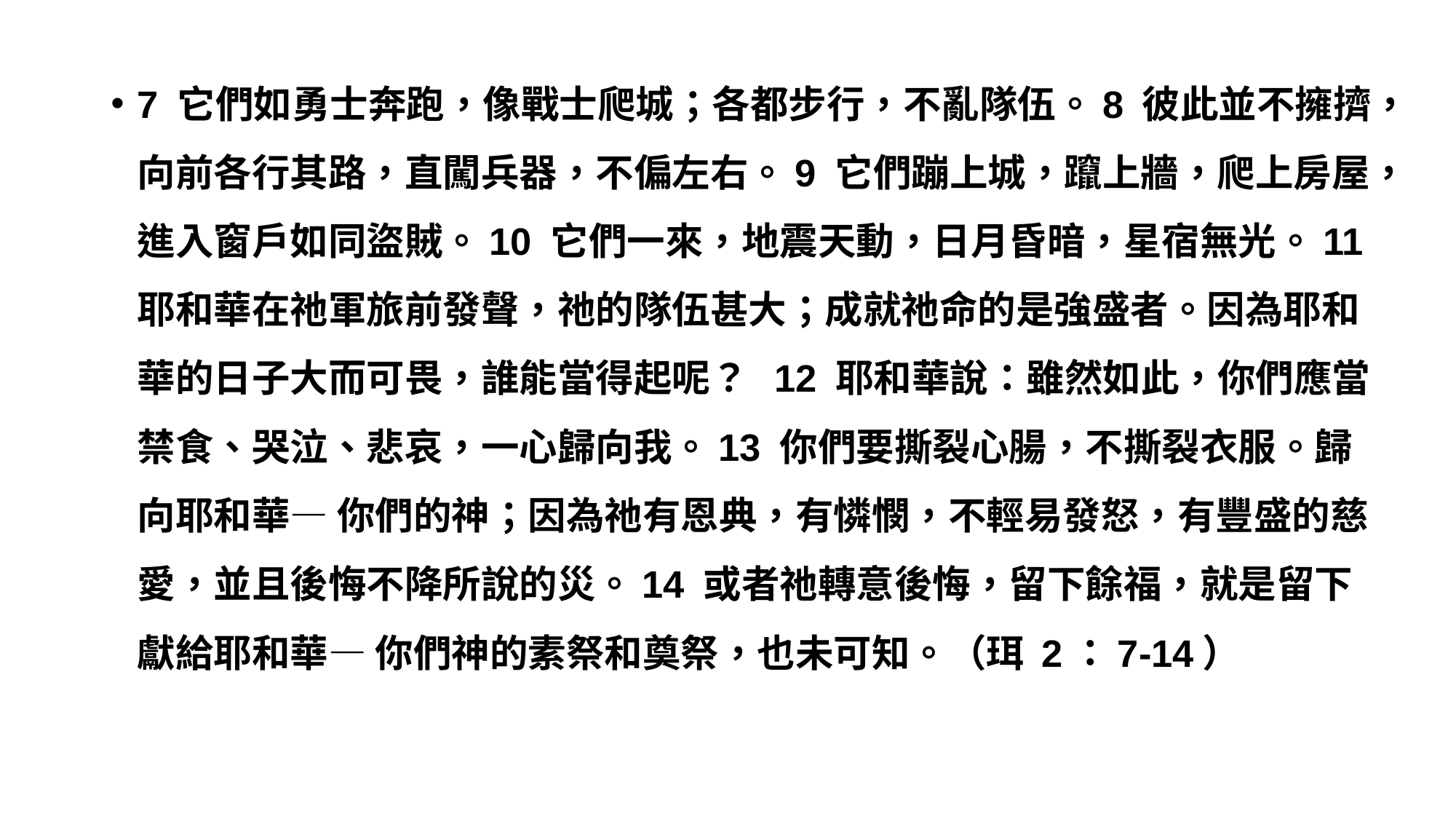

7 它們如勇士奔跑，像戰士爬城；各都步行，不亂隊伍。8 彼此並不擁擠，向前各行其路，直闖兵器，不偏左右。9 它們蹦上城，躥上牆，爬上房屋，進入窗戶如同盜賊。10 它們一來，地震天動，日月昏暗，星宿無光。11 耶和華在祂軍旅前發聲，祂的隊伍甚大；成就祂命的是強盛者。因為耶和華的日子大而可畏，誰能當得起呢？  12 耶和華說：雖然如此，你們應當禁食、哭泣、悲哀，一心歸向我。13 你們要撕裂心腸，不撕裂衣服。歸向耶和華— 你們的神；因為祂有恩典，有憐憫，不輕易發怒，有豐盛的慈愛，並且後悔不降所說的災。14 或者祂轉意後悔，留下餘福，就是留下獻給耶和華— 你們神的素祭和奠祭，也未可知。（珥 2：7-14）